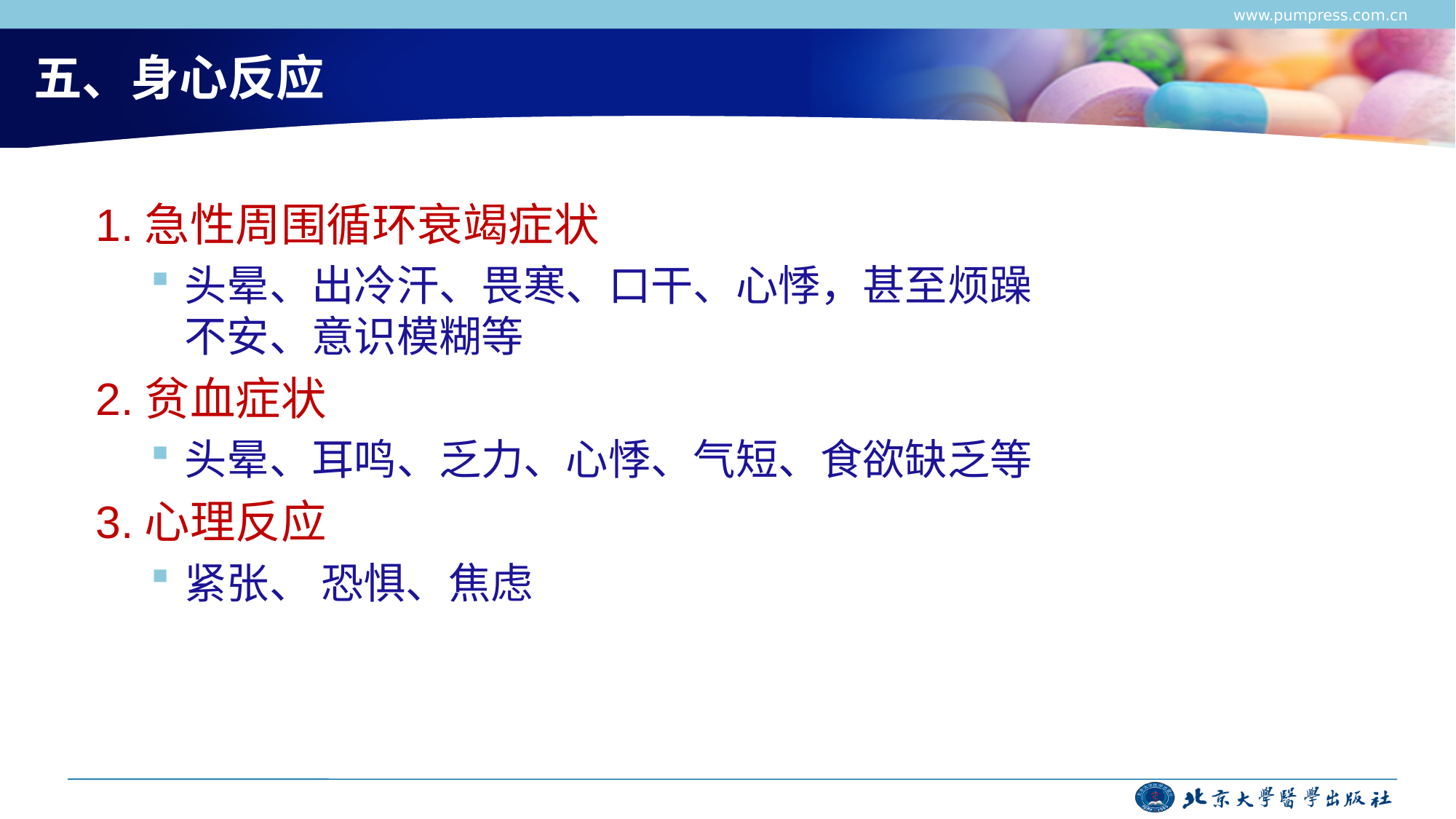

www.pumpress.com.cn
# 五、身心反应
1.急性周围循环衰竭症状
头晕、出冷汗、畏寒、口干、心悸，甚至烦躁不安、意识模糊等
2.贫血症状
头晕、耳鸣、乏力、心悸、气短、食欲缺乏等
3.心理反应
紧张、 恐惧、焦虑